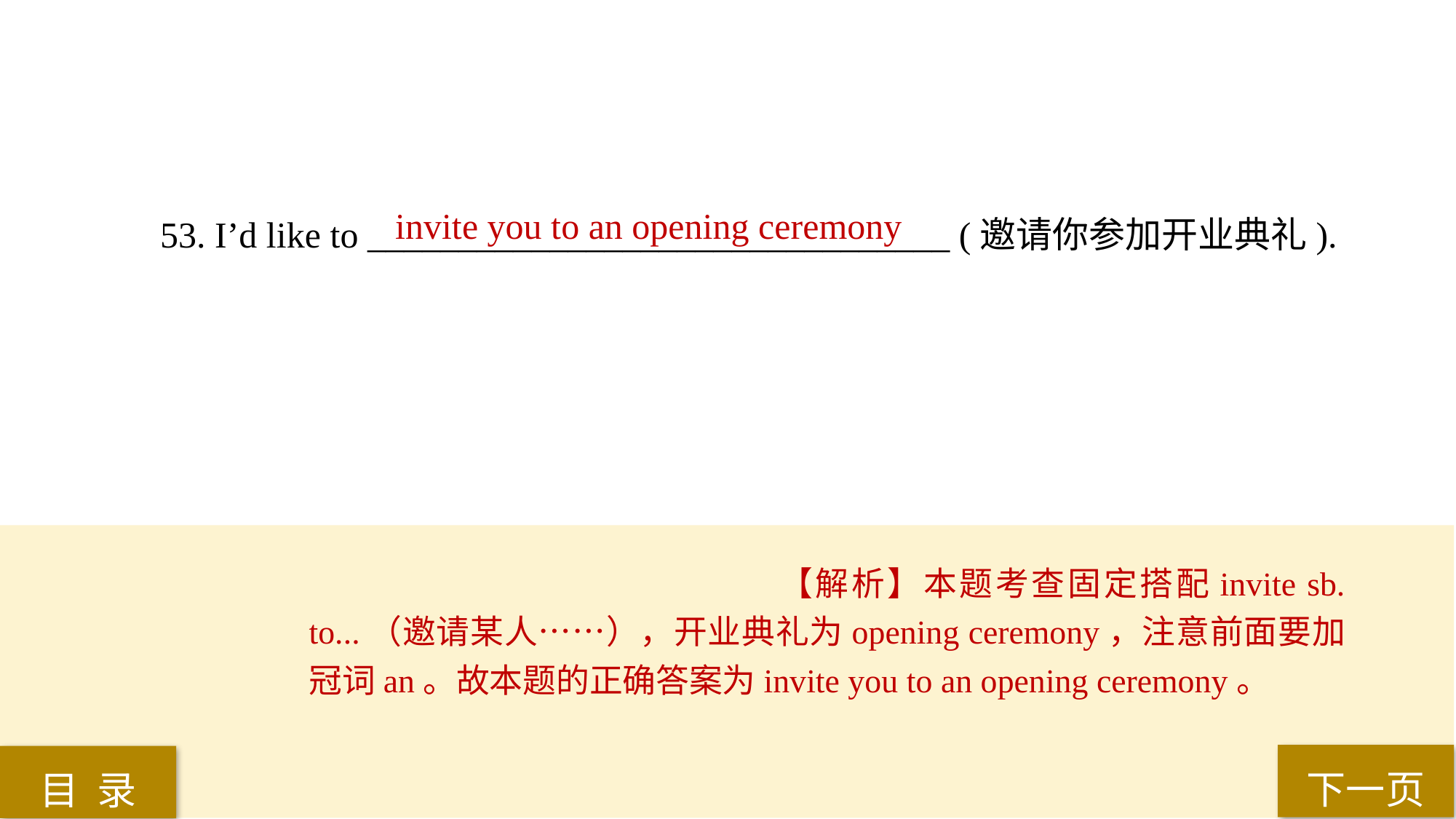

invite you to an opening ceremony
53. I’d like to ________________________________ (邀请你参加开业典礼).
【解析】本题考查固定搭配invite sb. to...（邀请某人……），开业典礼为opening ceremony，注意前面要加冠词an。故本题的正确答案为invite you to an opening ceremony。